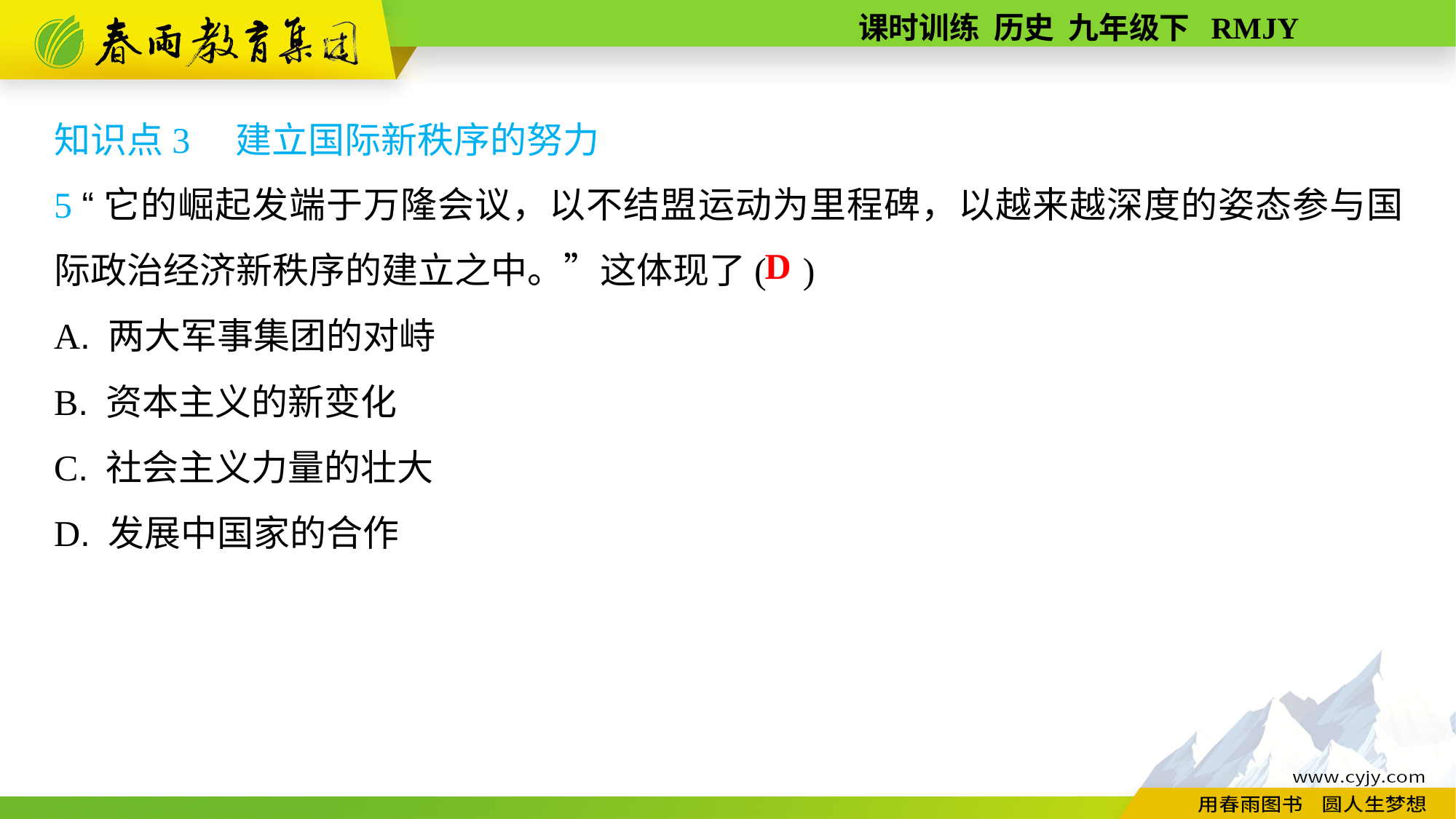

知识点3　建立国际新秩序的努力
5 “它的崛起发端于万隆会议，以不结盟运动为里程碑，以越来越深度的姿态参与国际政治经济新秩序的建立之中。”这体现了(    )
A. 两大军事集团的对峙
B. 资本主义的新变化
C. 社会主义力量的壮大
D. 发展中国家的合作
D